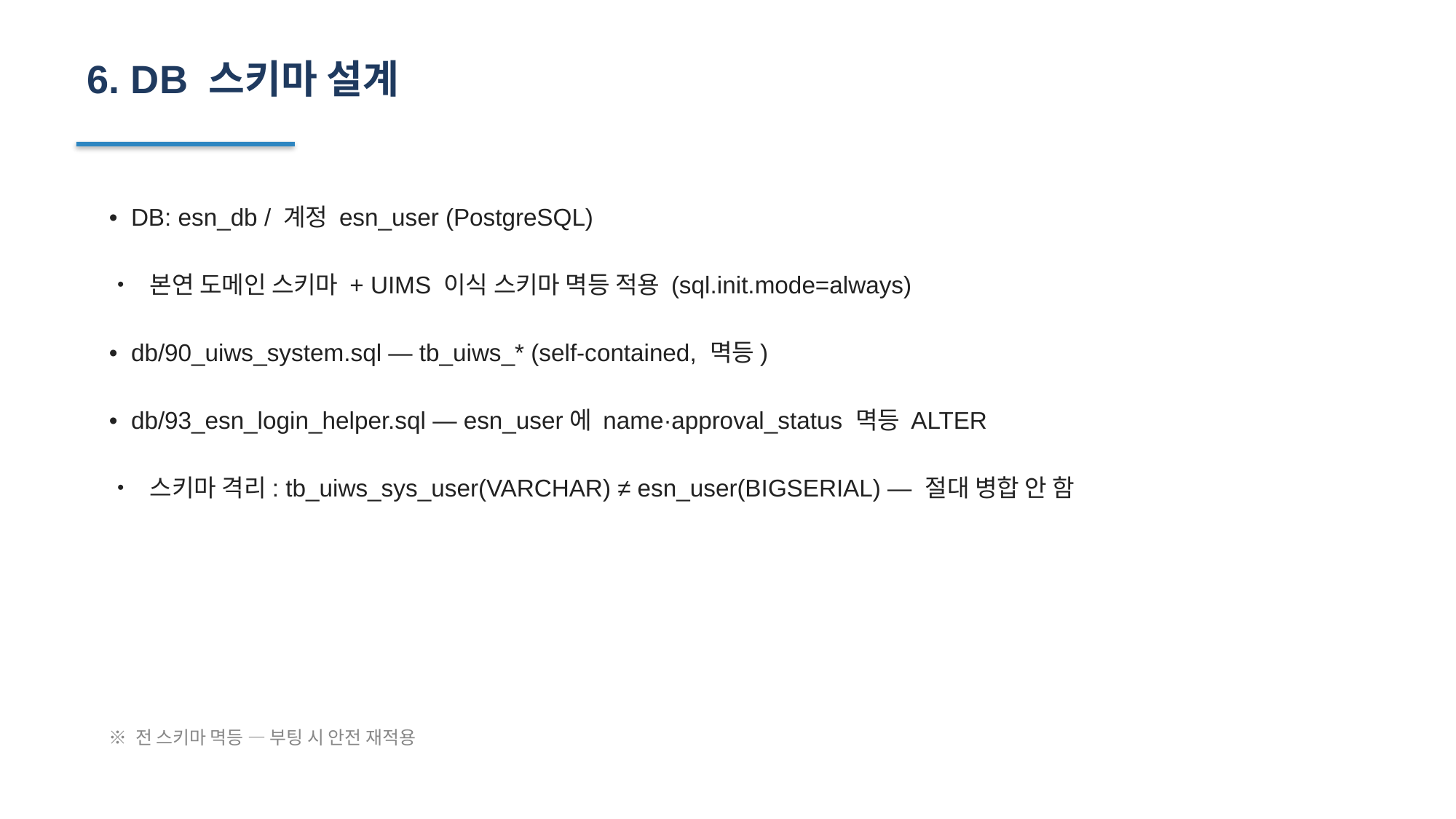

6. DB 스키마 설계

•  DB: esn_db / 계정 esn_user (PostgreSQL)
•  본연 도메인 스키마 + UIMS 이식 스키마 멱등 적용 (sql.init.mode=always)
•  db/90_uiws_system.sql — tb_uiws_* (self-contained, 멱등)
•  db/93_esn_login_helper.sql — esn_user에 name·approval_status 멱등 ALTER
•  스키마 격리: tb_uiws_sys_user(VARCHAR) ≠ esn_user(BIGSERIAL) — 절대 병합 안 함
※ 전 스키마 멱등 — 부팅 시 안전 재적용